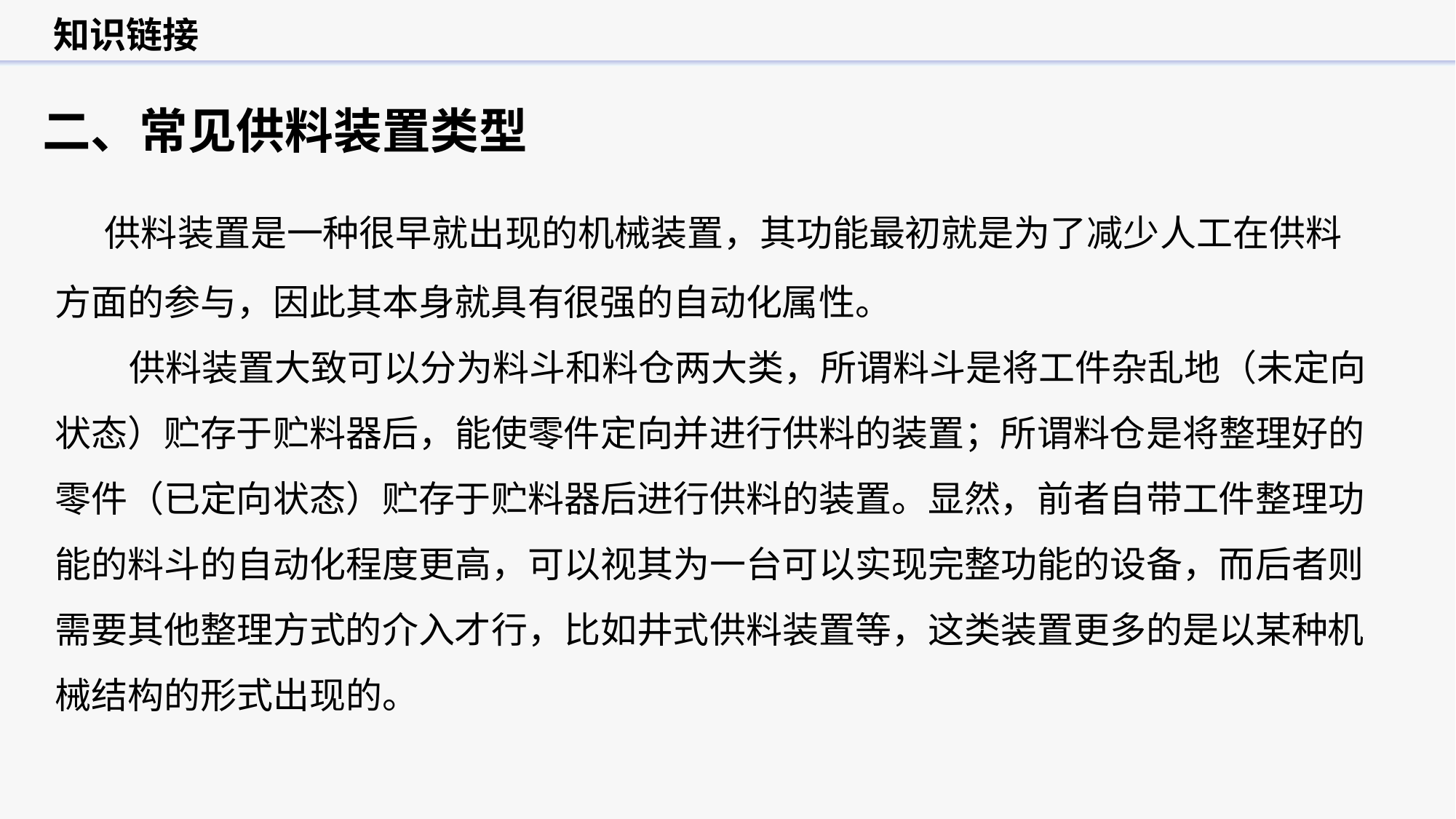

知识链接

二、常见供料装置类型
   供料装置是一种很早就出现的机械装置，其功能最初就是为了减少人工在供料方面的参与，因此其本身就具有很强的自动化属性。
        供料装置大致可以分为料斗和料仓两大类，所谓料斗是将工件杂乱地（未定向状态）贮存于贮料器后，能使零件定向并进行供料的装置；所谓料仓是将整理好的零件（已定向状态）贮存于贮料器后进行供料的装置。显然，前者自带工件整理功能的料斗的自动化程度更高，可以视其为一台可以实现完整功能的设备，而后者则需要其他整理方式的介入才行，比如井式供料装置等，这类装置更多的是以某种机械结构的形式出现的。